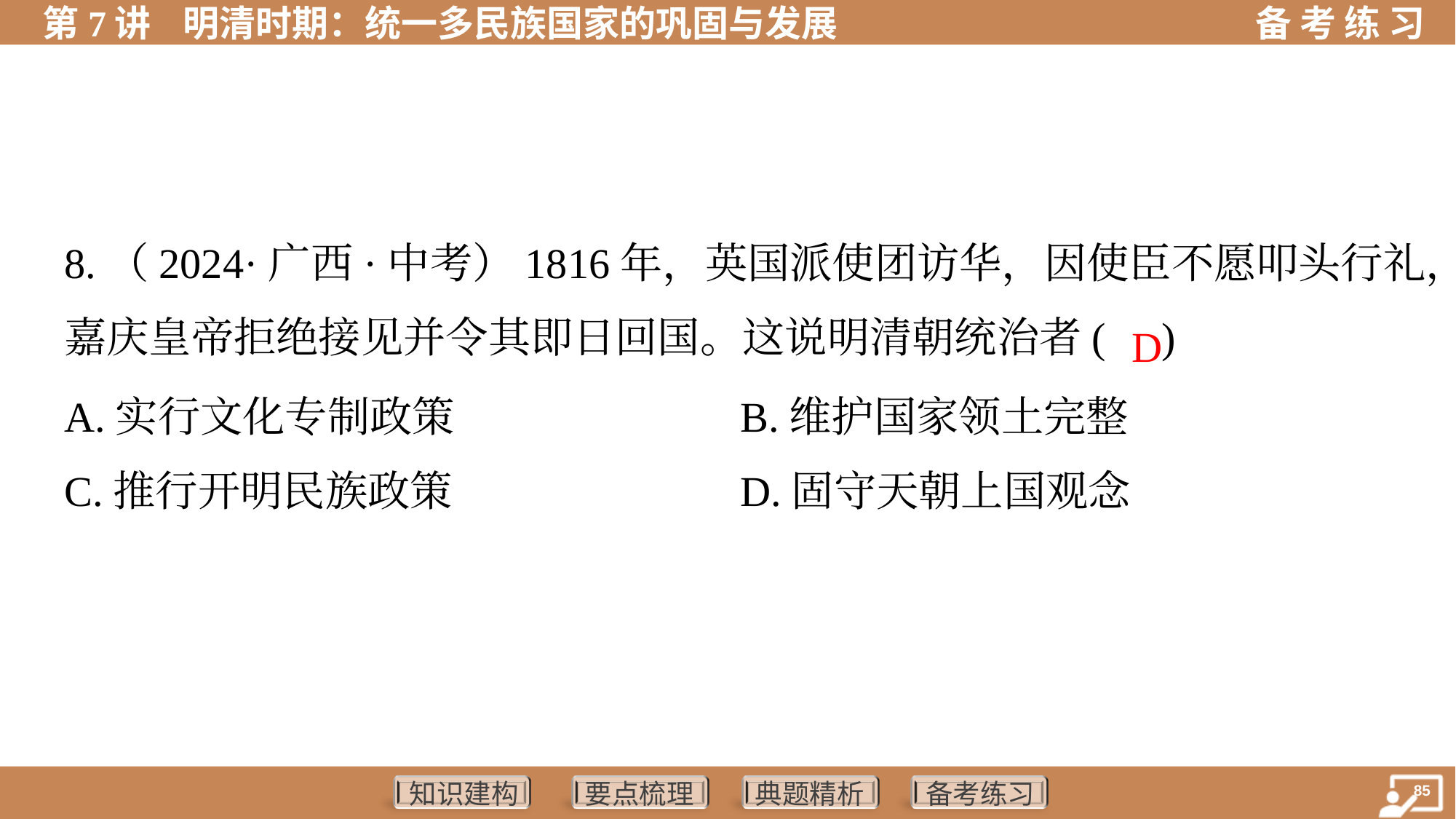

8.（2024·广西·中考）1816年，英国派使团访华，因使臣不愿叩头行礼，
嘉庆皇帝拒绝接见并令其即日回国。这说明清朝统治者(     )
D
A.实行文化专制政策	B.维护国家领土完整
C.推行开明民族政策	D.固守天朝上国观念